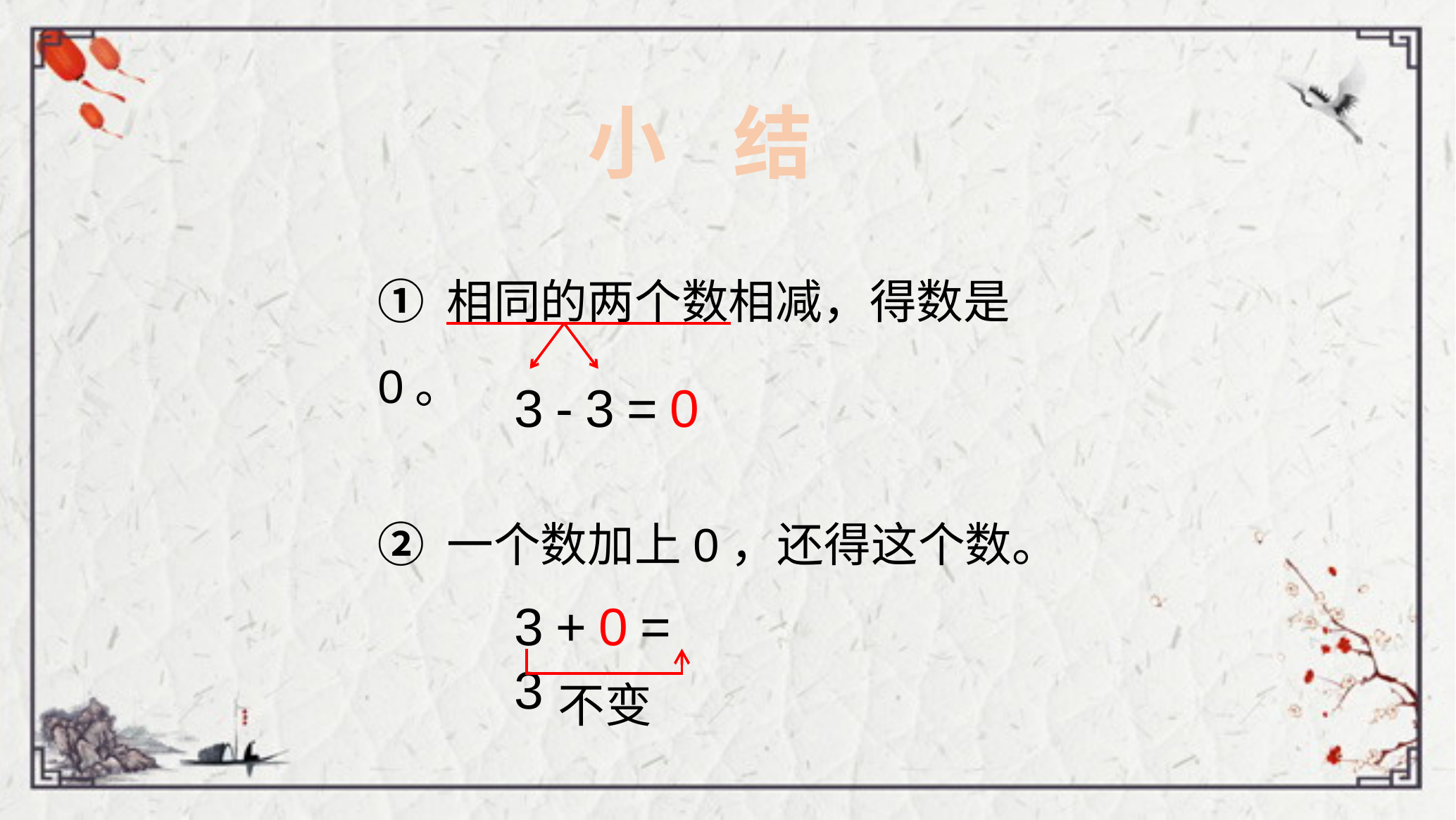

小   结
① 相同的两个数相减，得数是0。
3 - 3 = 0
② 一个数加上0，还得这个数。
3 + 0 = 3

不变